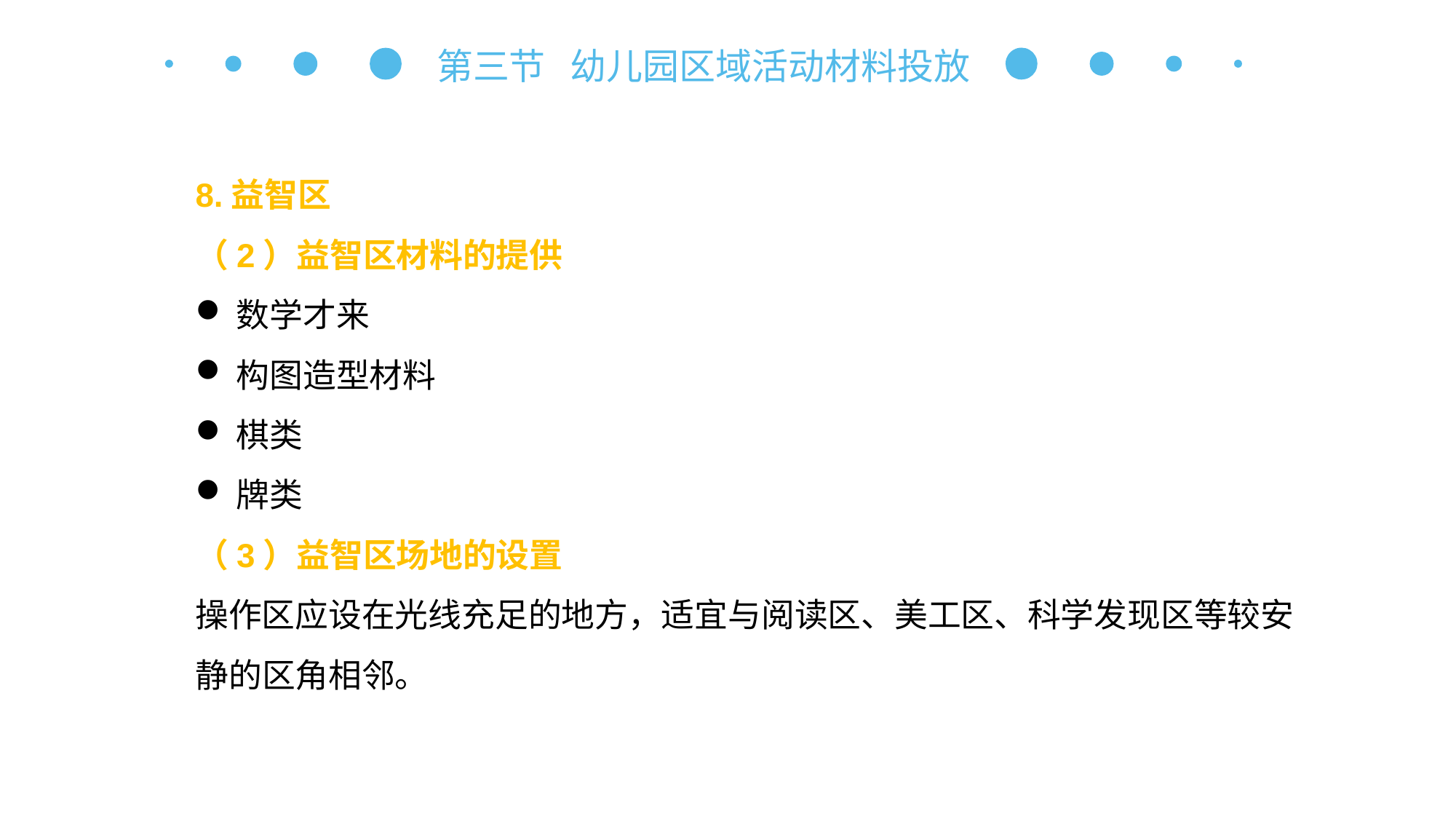

第三节   幼儿园区域活动材料投放

8.益智区
（2）益智区材料的提供
数学才来
构图造型材料
棋类
牌类
（3）益智区场地的设置
操作区应设在光线充足的地方，适宜与阅读区、美工区、科学发现区等较安静的区角相邻。